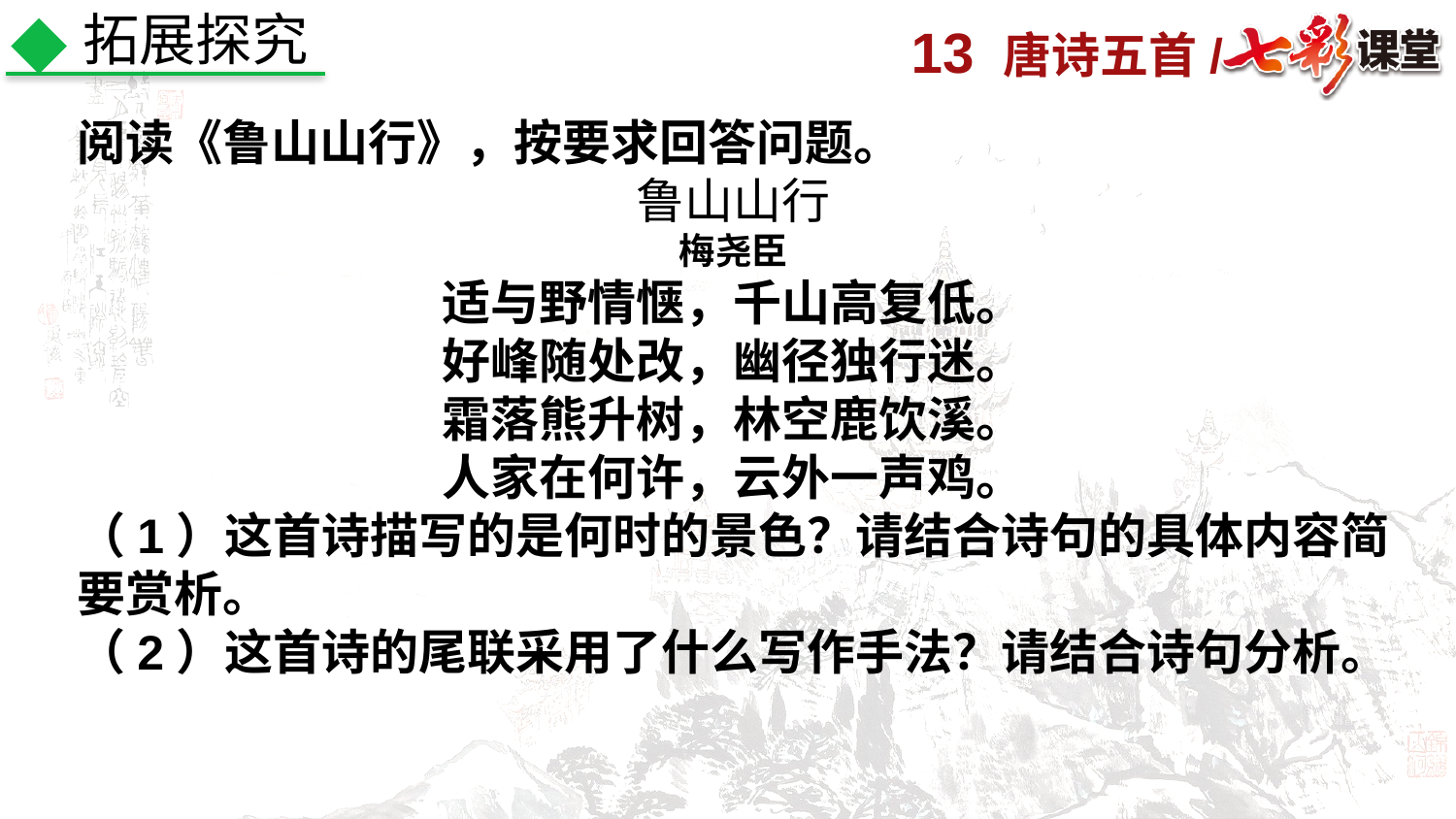

拓展探究

阅读《鲁山山行》，按要求回答问题。
鲁山山行
梅尧臣
适与野情惬，千山高复低。
好峰随处改，幽径独行迷。
霜落熊升树，林空鹿饮溪。
人家在何许，云外一声鸡。
（1）这首诗描写的是何时的景色？请结合诗句的具体内容简要赏析。
（2）这首诗的尾联采用了什么写作手法？请结合诗句分析。